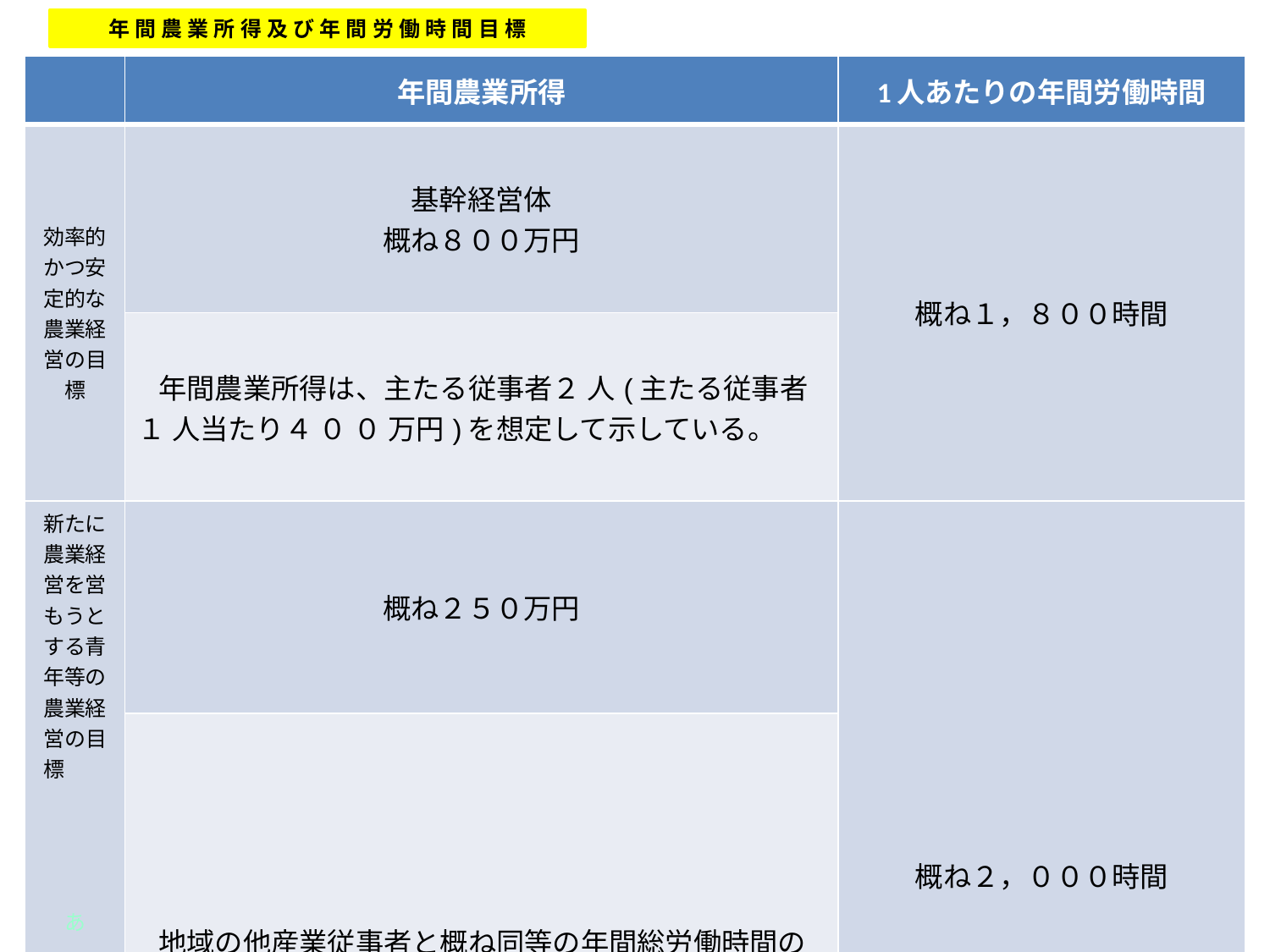

年間農業所得及び年間労働時間目標
|  | 年間農業所得 | 1人あたりの年間労働時間 |
| --- | --- | --- |
| 効率的かつ安定的な農業経営の目標 | 基幹経営体 概ね８００万円 | 概ね１，８００時間 |
|  | 年間農業所得は、主たる従事者２ 人(主たる従事者１ 人当たり４ ０ ０ 万円)を想定して示している。 |  |
| 新たに農業経営を営もうとする青年等の 農業経営の目標　　　　　　　　　　　　　　　あ | 概ね２５０万円 | 概ね２，０００時間 |
|  | 地域の他産業従事者と概ね同等の年間総労働時間の水準を達成しつつ、農業経営開始から５年後に農業で生計が成り立つ実現可能な目標所得とする。 |  |